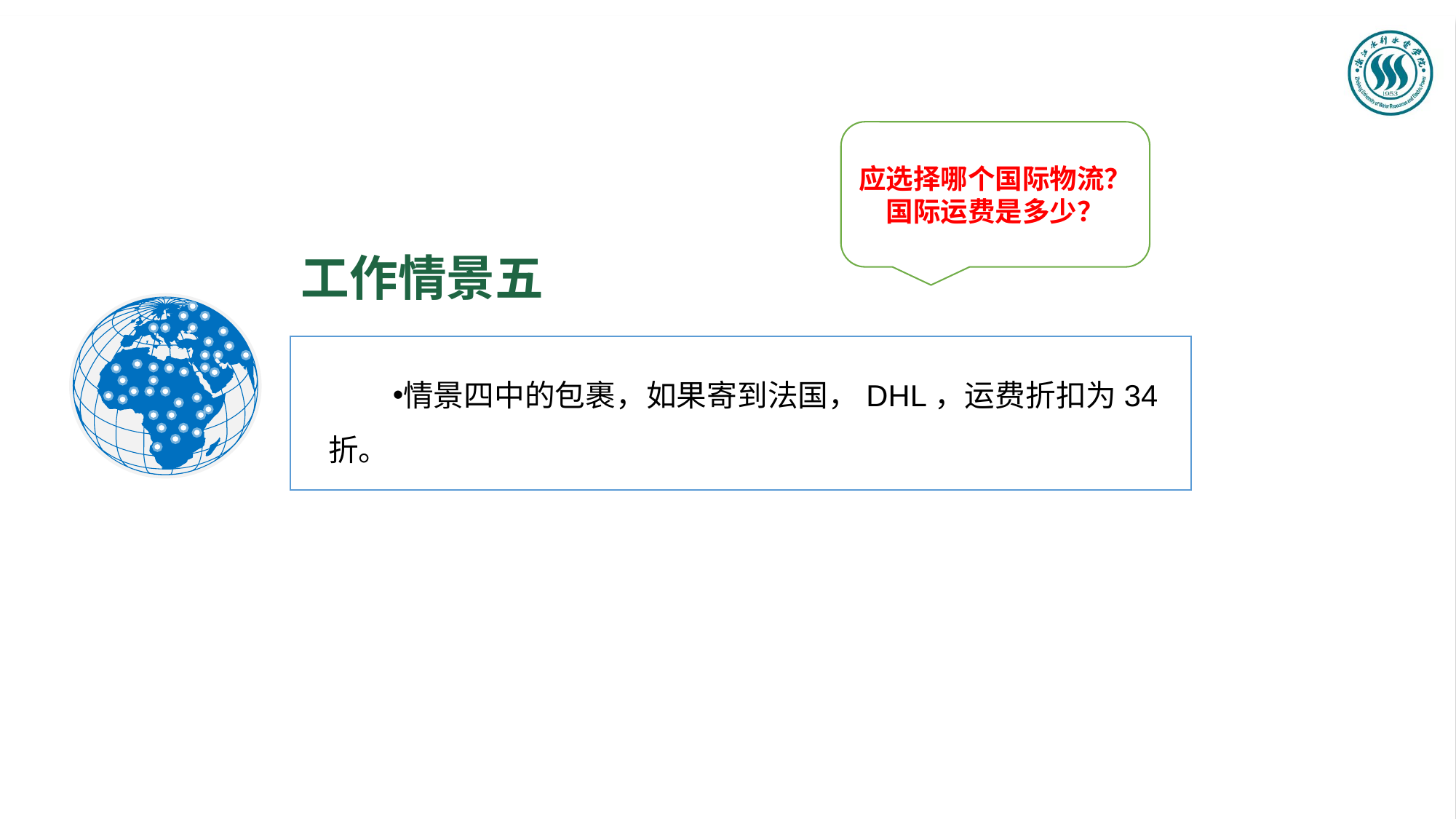

应选择哪个国际物流？国际运费是多少？
工作情景五

情景四中的包裹，如果寄到法国，DHL，运费折扣为34折。